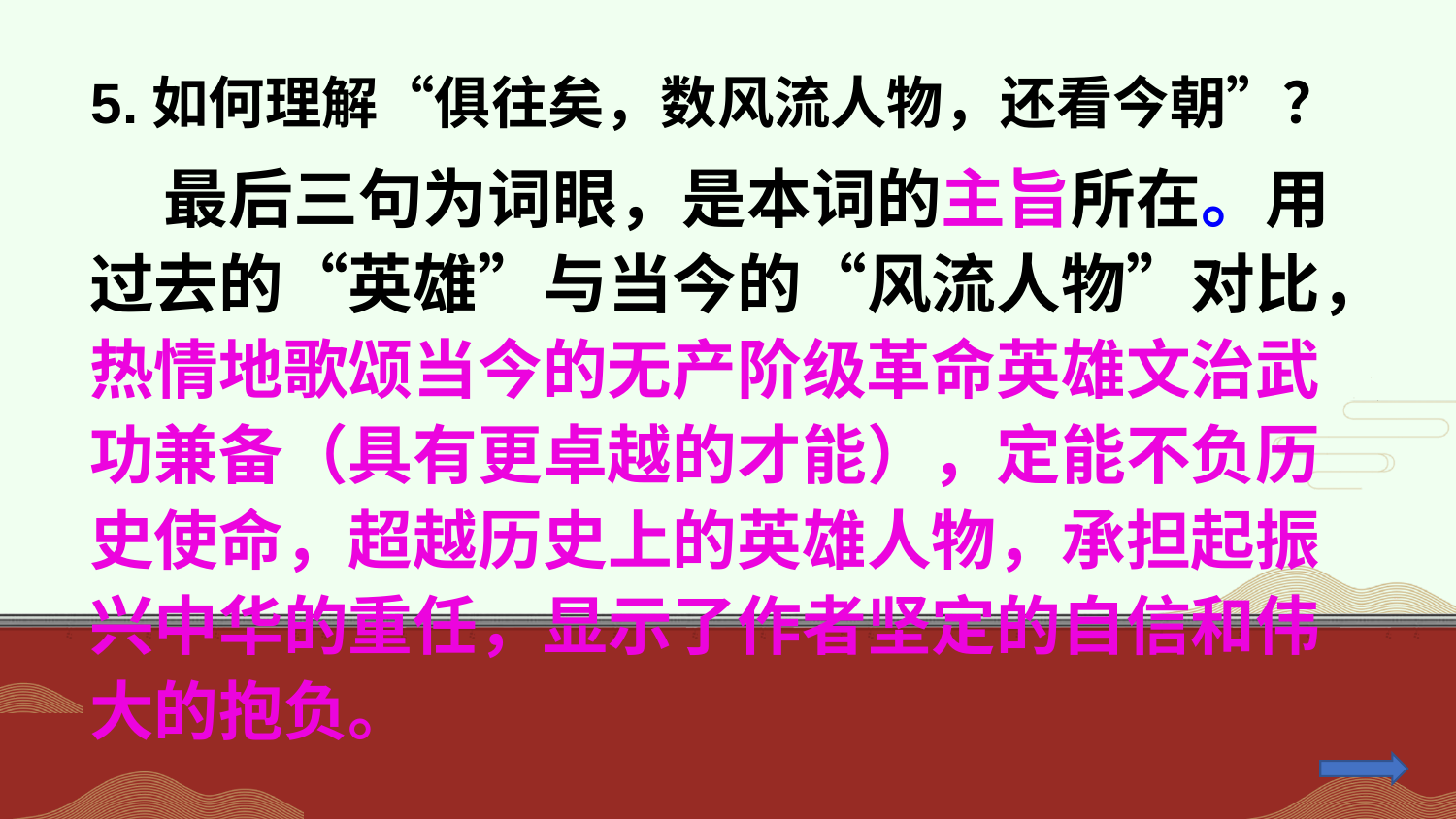

5.如何理解“俱往矣，数风流人物，还看今朝”？
    最后三句为词眼，是本词的主旨所在。用过去的“英雄”与当今的“风流人物”对比，热情地歌颂当今的无产阶级革命英雄文治武功兼备（具有更卓越的才能），定能不负历史使命，超越历史上的英雄人物，承担起振兴中华的重任，显示了作者坚定的自信和伟大的抱负。